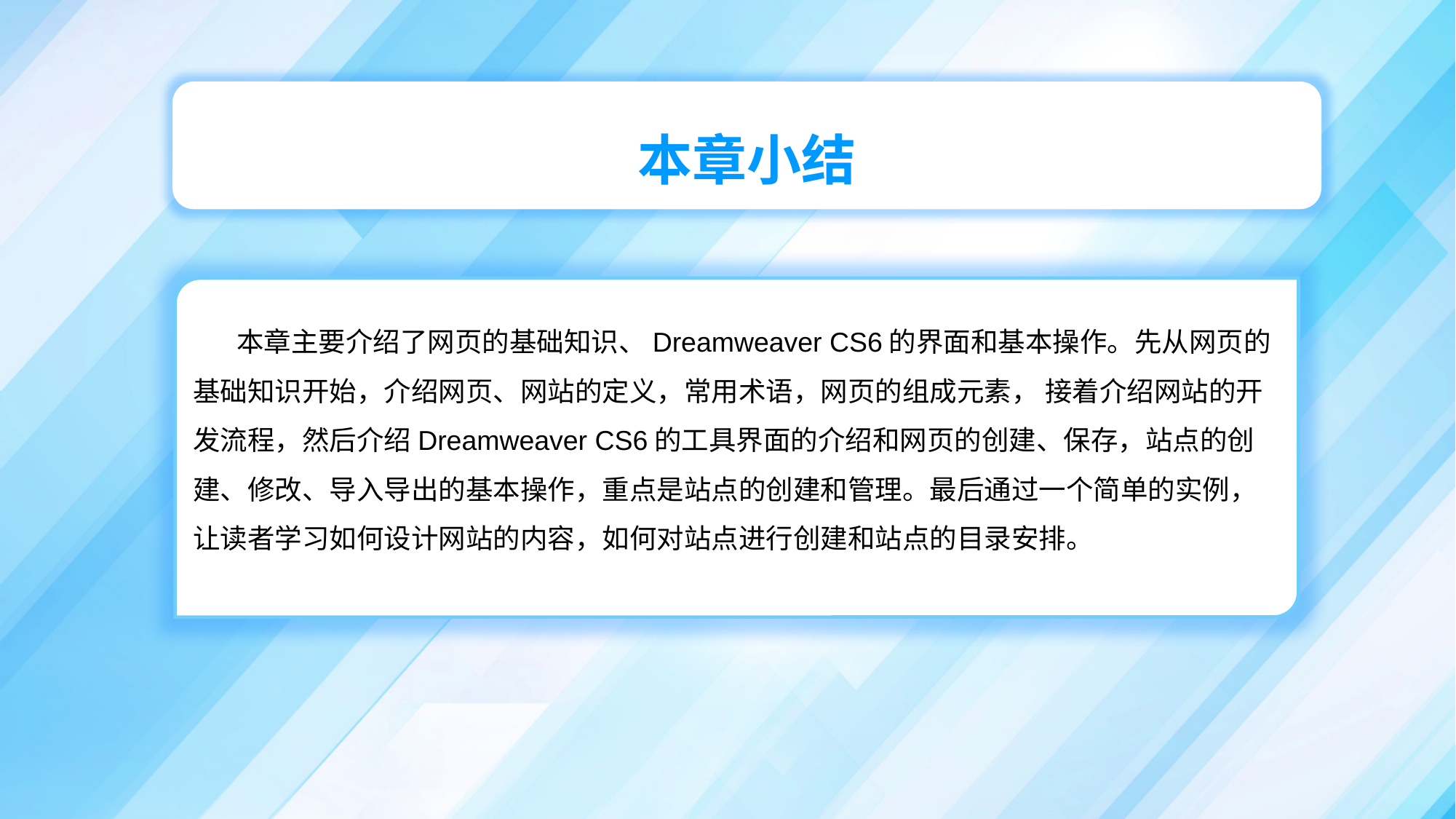

本章主要介绍了网页的基础知识、Dreamweaver CS6的界面和基本操作。先从网页的基础知识开始，介绍网页、网站的定义，常用术语，网页的组成元素， 接着介绍网站的开发流程，然后介绍Dreamweaver CS6的工具界面的介绍和网页的创建、保存，站点的创建、修改、导入导出的基本操作，重点是站点的创建和管理。最后通过一个简单的实例，让读者学习如何设计网站的内容，如何对站点进行创建和站点的目录安排。